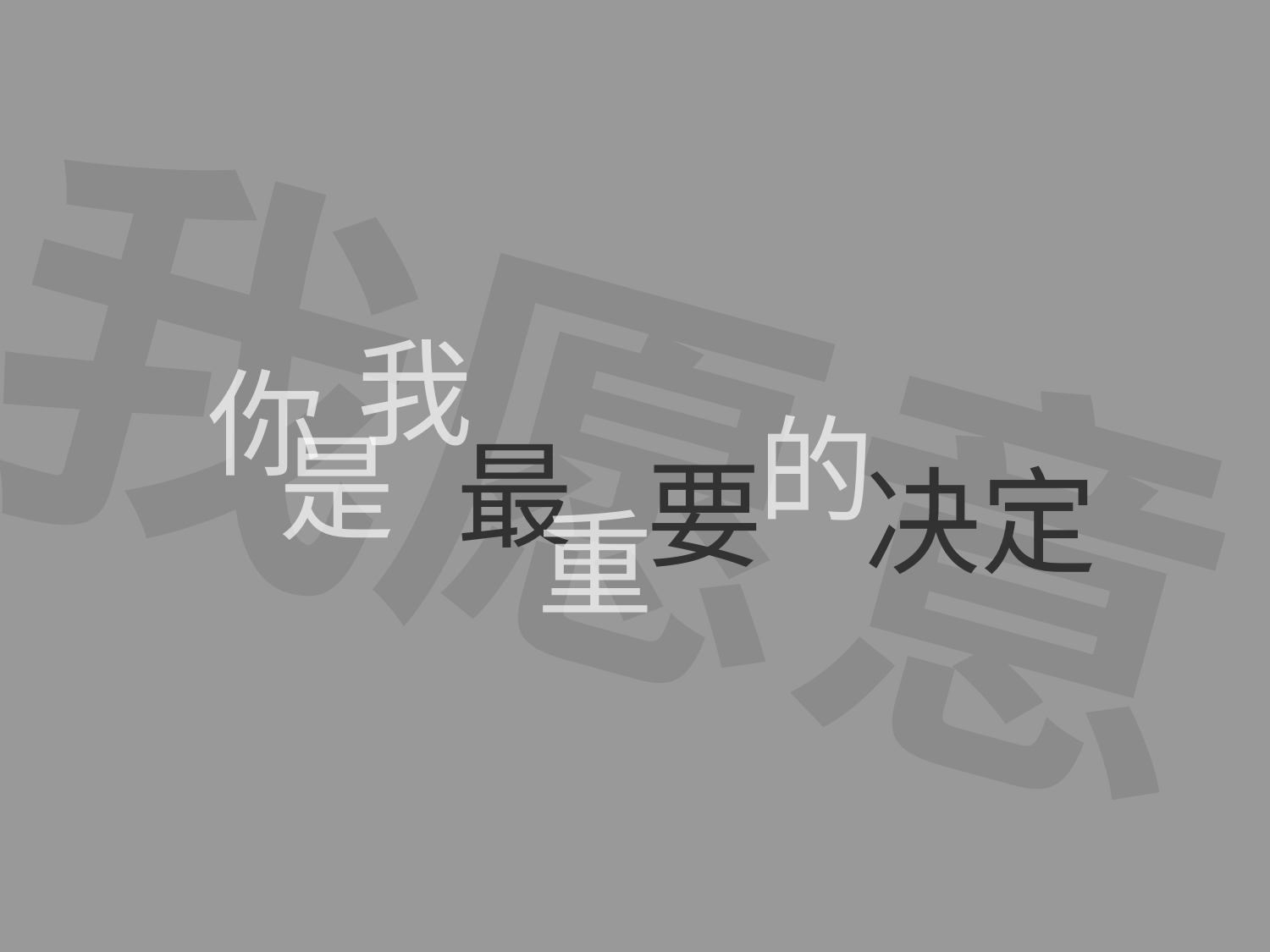

我愿意
我
你
的
是
最
要
决定
重